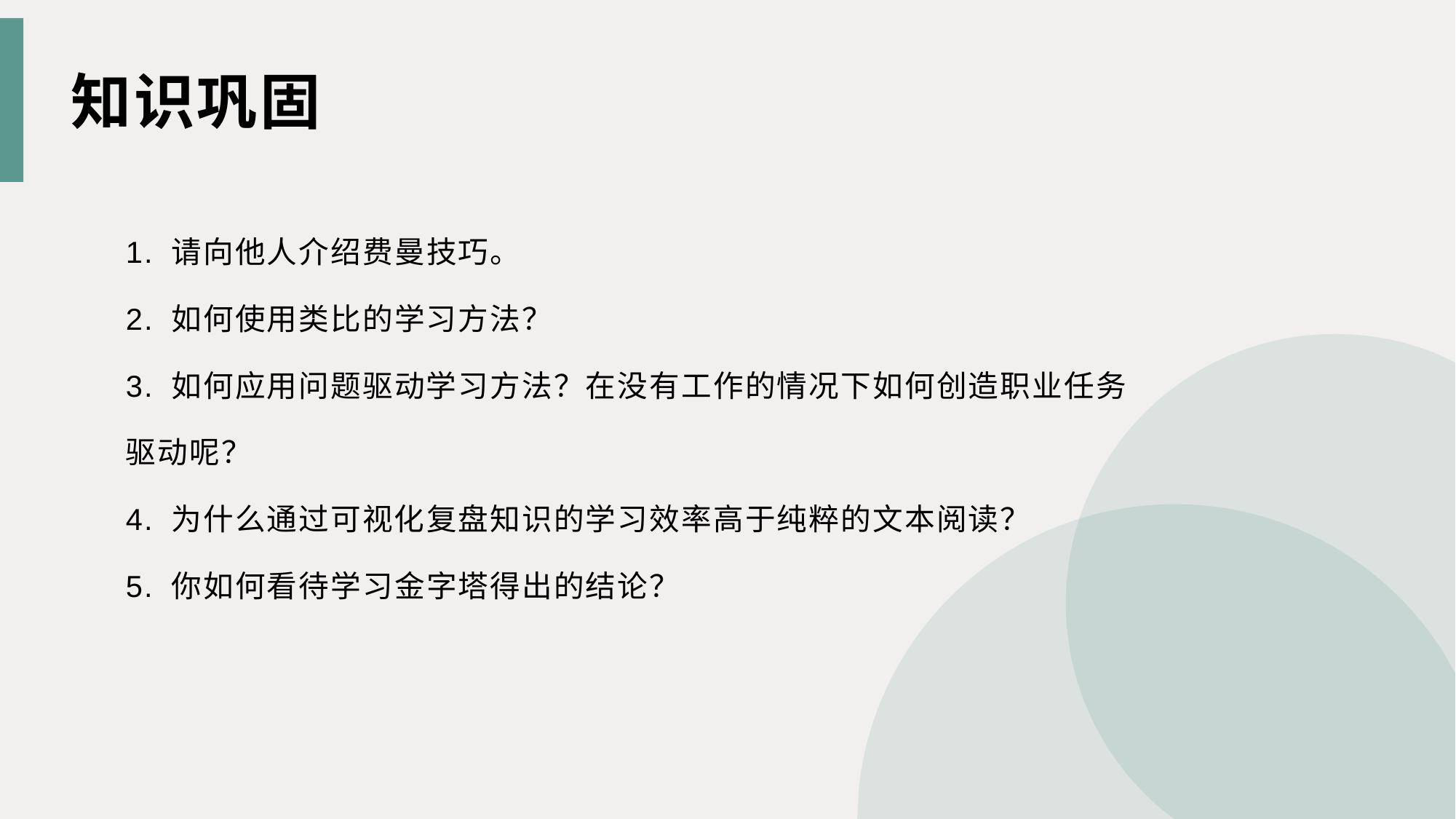

知识巩固
1. 请向他人介绍费曼技巧。
2. 如何使用类比的学习方法？
3. 如何应用问题驱动学习方法？在没有工作的情况下如何创造职业任务
驱动呢？
4. 为什么通过可视化复盘知识的学习效率高于纯粹的文本阅读？
5. 你如何看待学习金字塔得出的结论？